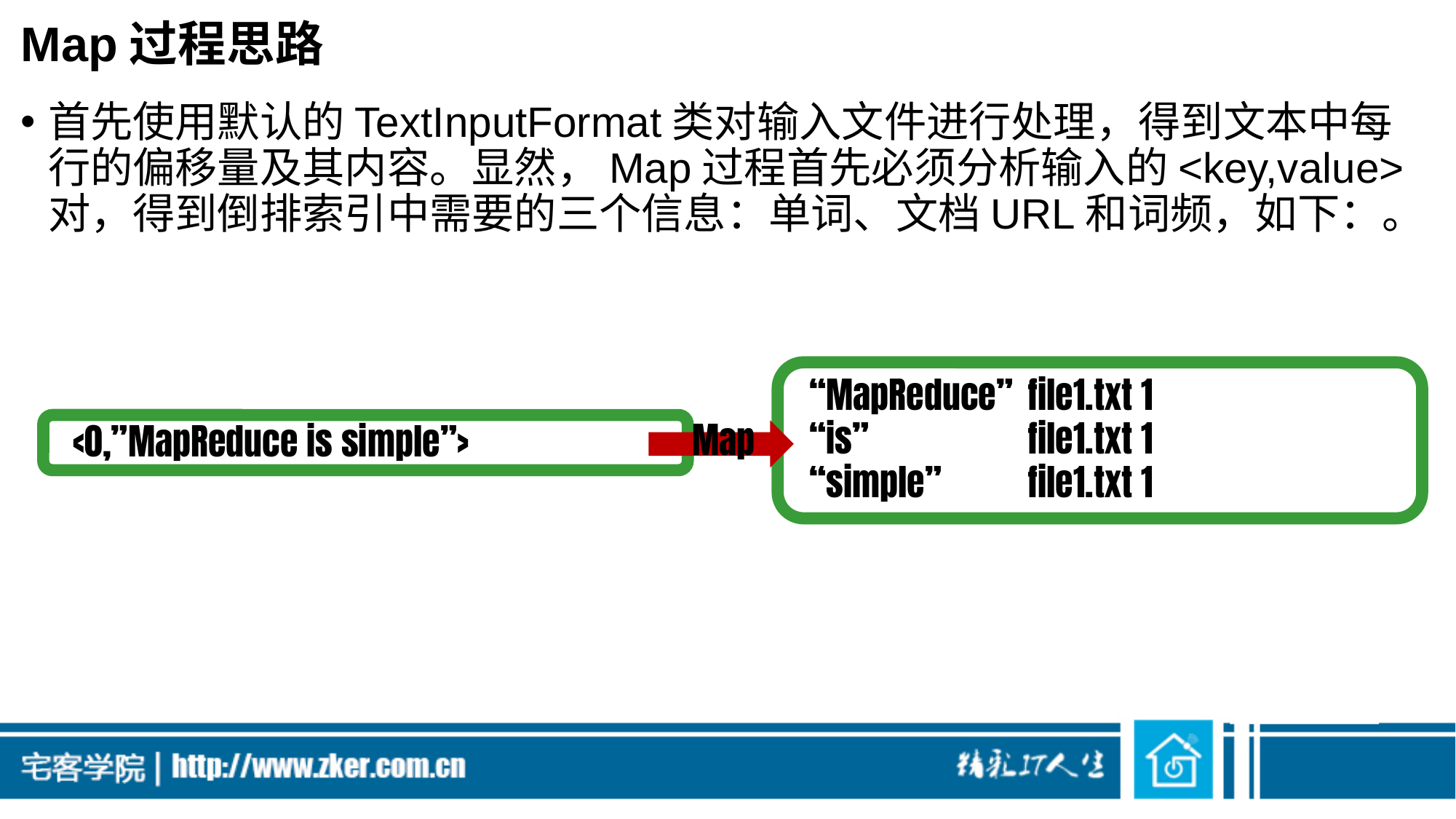

# Map过程思路
首先使用默认的TextInputFormat类对输入文件进行处理，得到文本中每行的偏移量及其内容。显然，Map过程首先必须分析输入的<key,value>对，得到倒排索引中需要的三个信息：单词、文档URL和词频，如下：。

“MapReduce”	file1.txt 1
“is”		file1.txt 1
“simple”	file1.txt 1
Map

<0,”MapReduce is simple”>